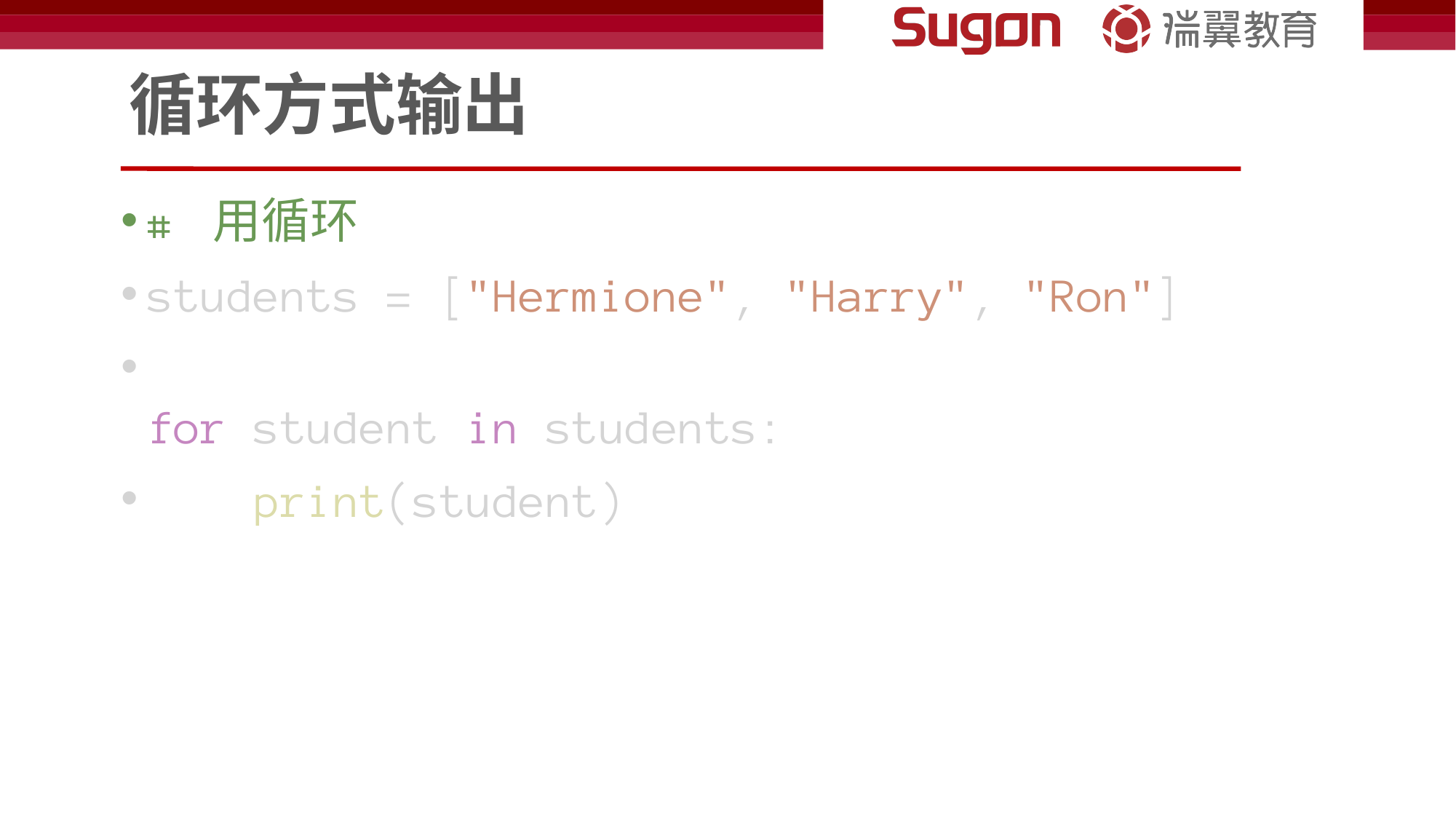

# 循环方式输出
# 用循环
students = ["Hermione", "Harry", "Ron"]
for student in students:
    print(student)